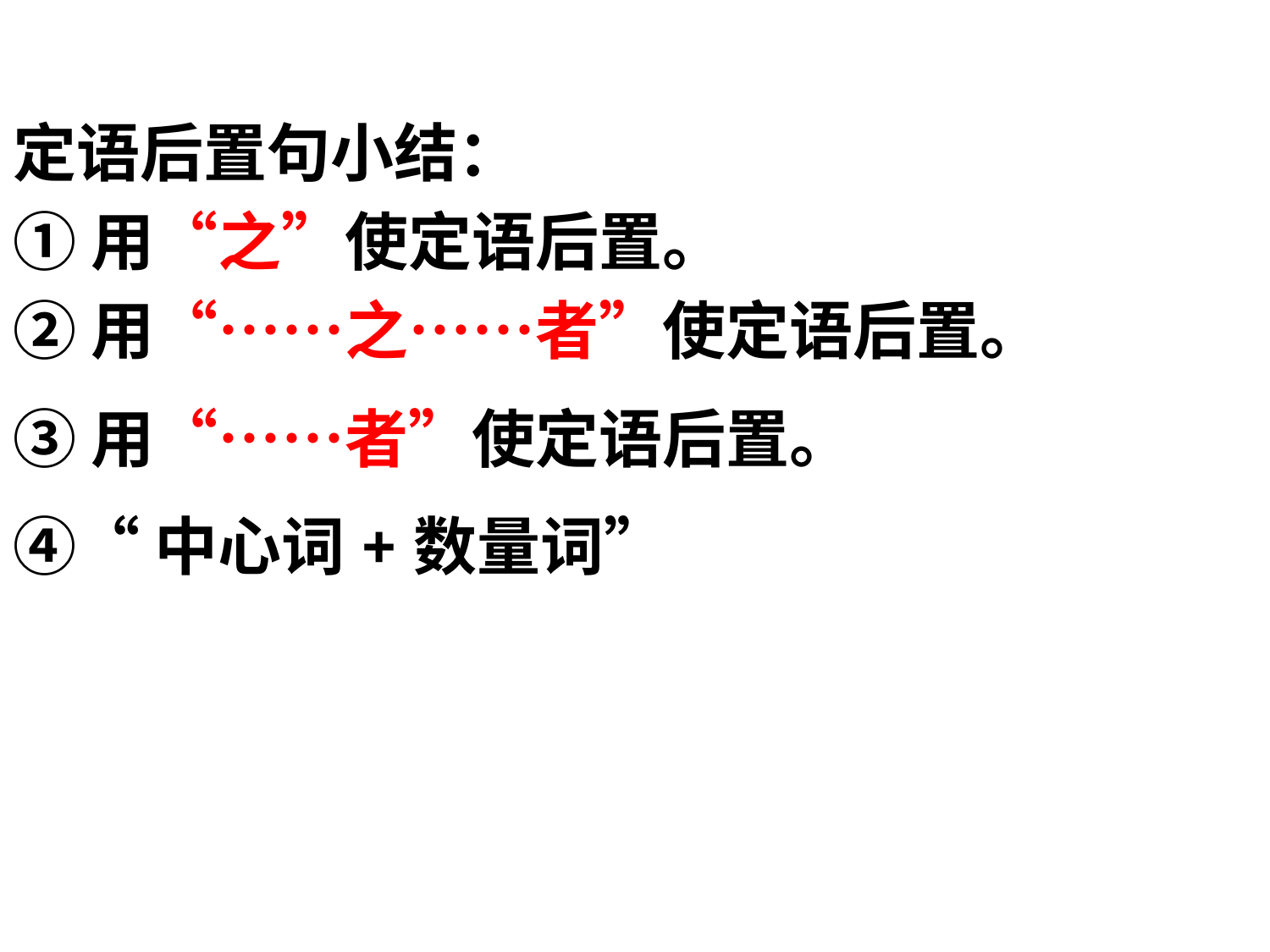

定语后置句小结：
①用“之”使定语后置。
②用“……之……者”使定语后置。
③用“……者”使定语后置。
④“中心词+数量词”

#